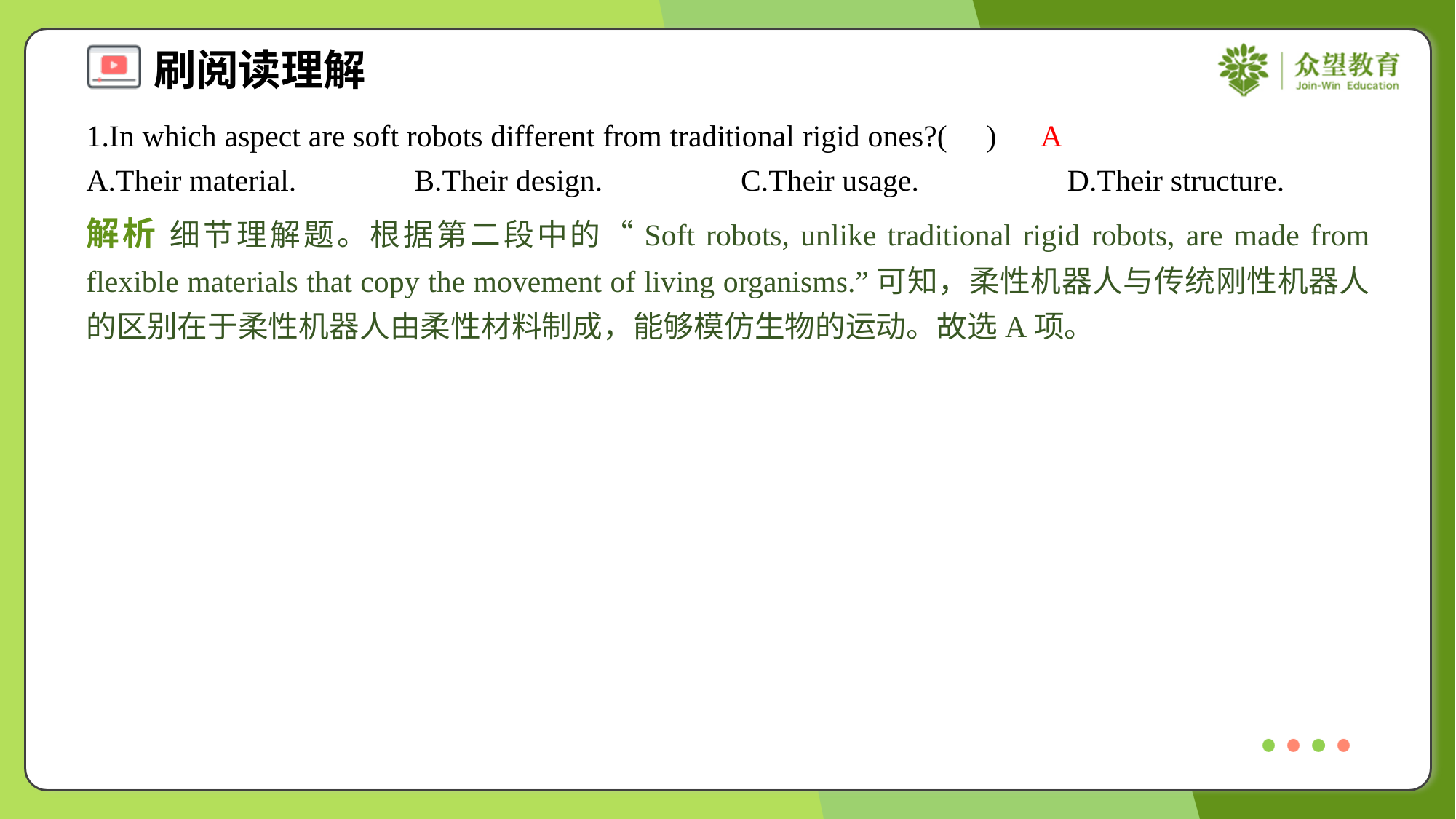

1.In which aspect are soft robots different from traditional rigid ones?(     )
A
A.Their material.	B.Their design.	C.Their usage.	D.Their structure.
解析 细节理解题。根据第二段中的“Soft robots, unlike traditional rigid robots, are made from flexible materials that copy the movement of living organisms.”可知，柔性机器人与传统刚性机器人的区别在于柔性机器人由柔性材料制成，能够模仿生物的运动。故选A项。